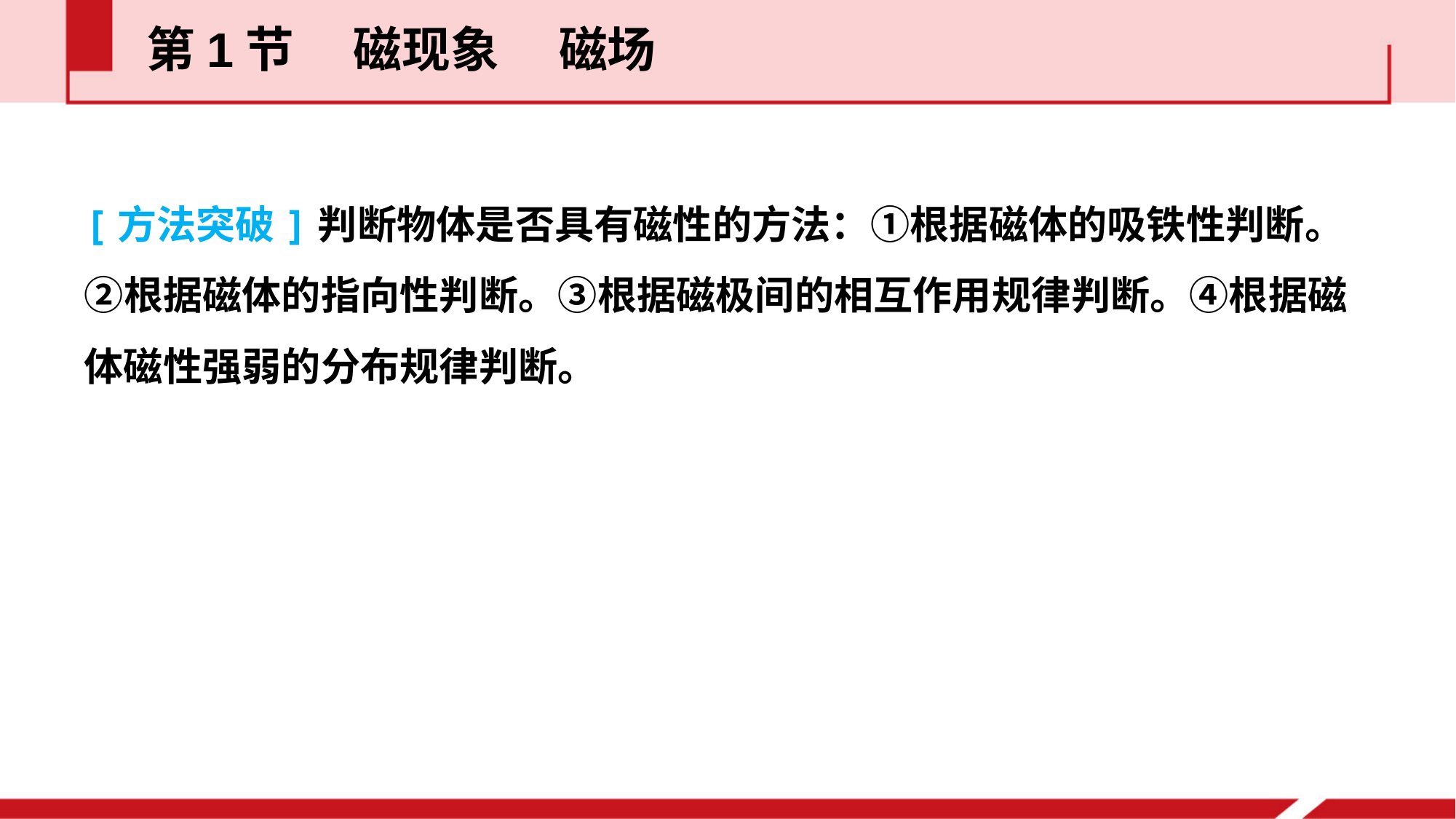

第1节  磁现象  磁场
[方法突破]判断物体是否具有磁性的方法：①根据磁体的吸铁性判断。②根据磁体的指向性判断。③根据磁极间的相互作用规律判断。④根据磁体磁性强弱的分布规律判断。